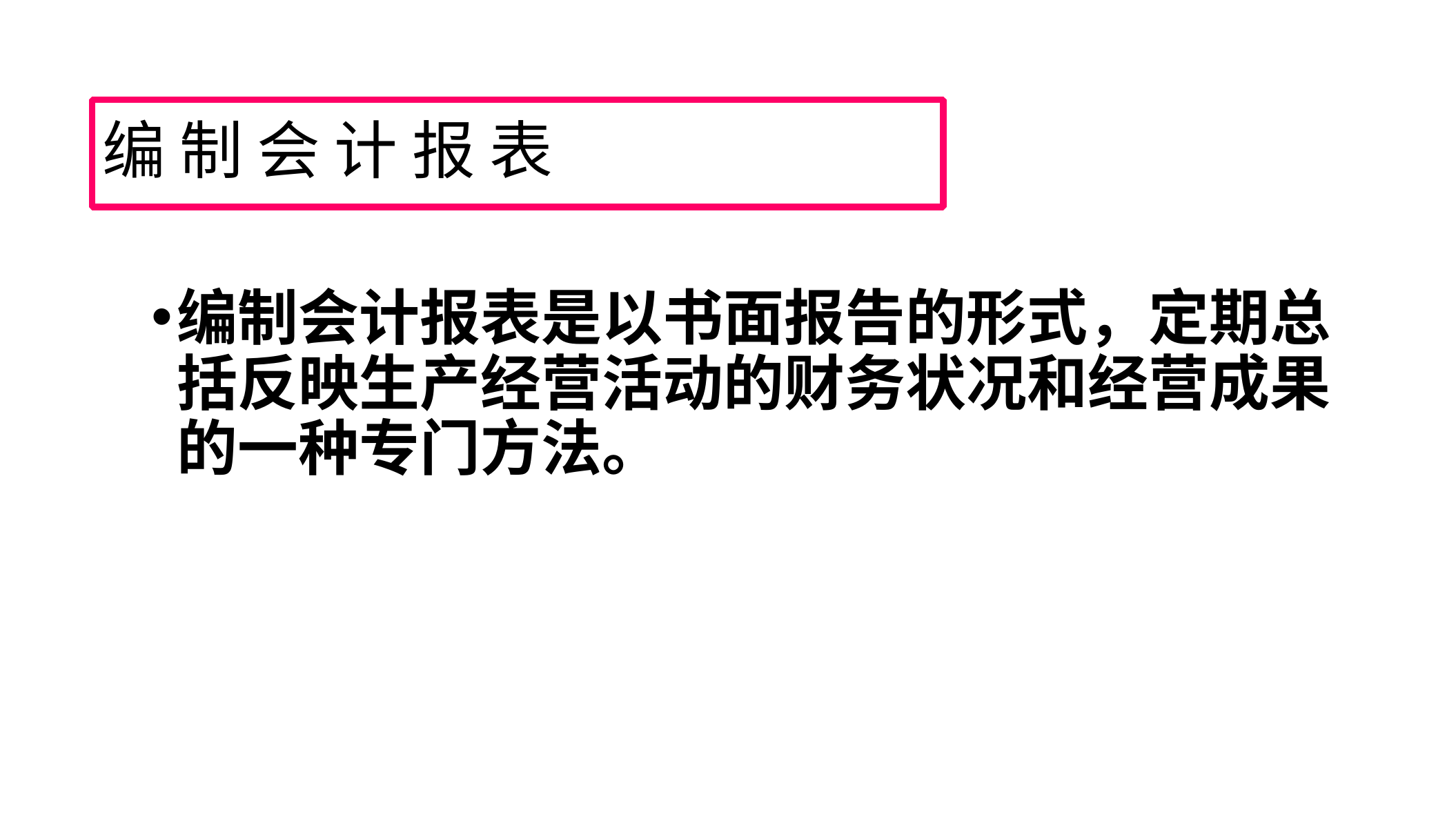

编 制 会 计 报 表
编制会计报表是以书面报告的形式，定期总括反映生产经营活动的财务状况和经营成果的一种专门方法。